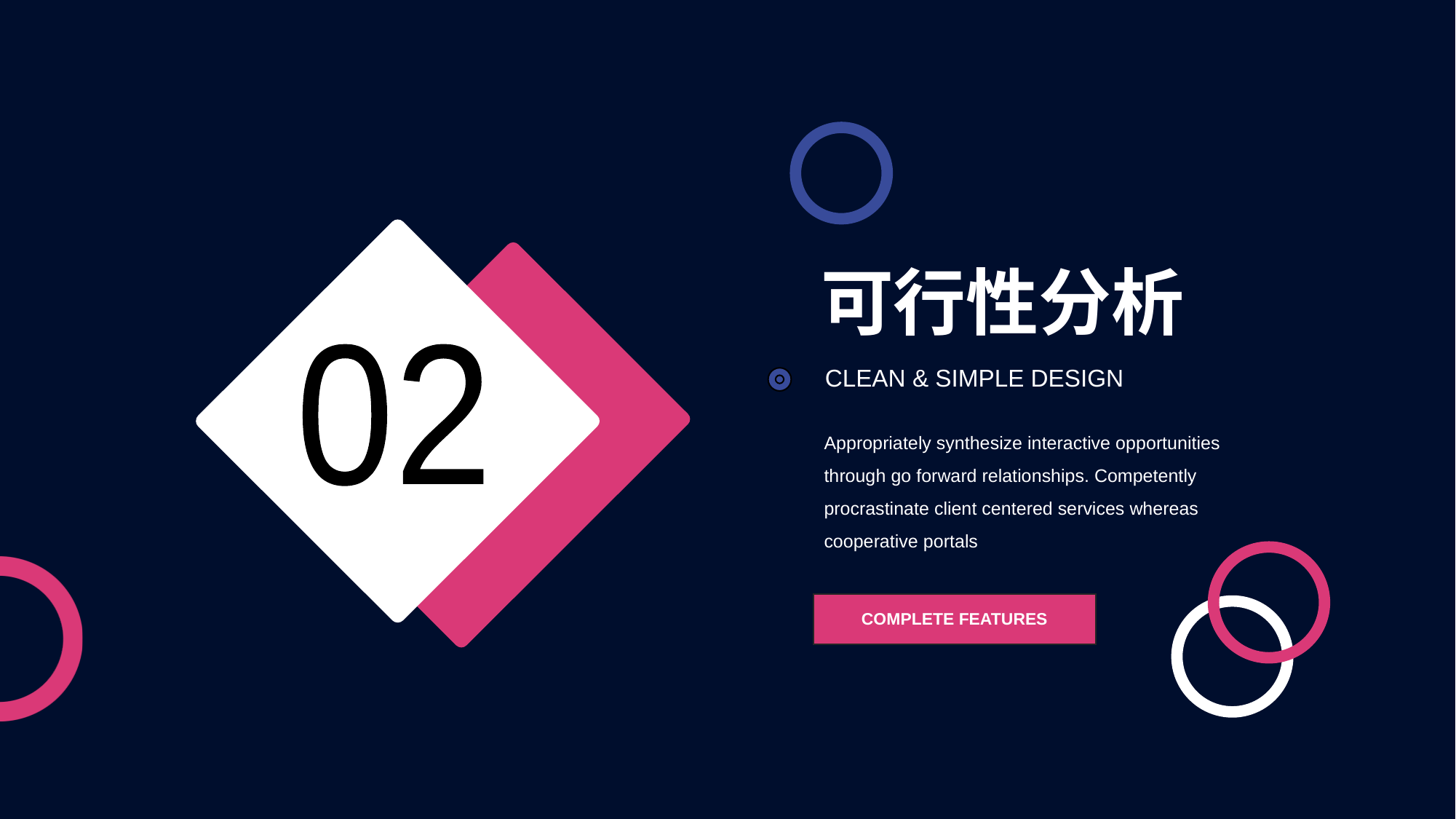

可行性分析
02
CLEAN & SIMPLE DESIGN

Appropriately synthesize interactive opportunities through go forward relationships. Competently procrastinate client centered services whereas cooperative portals

COMPLETE FEATURES